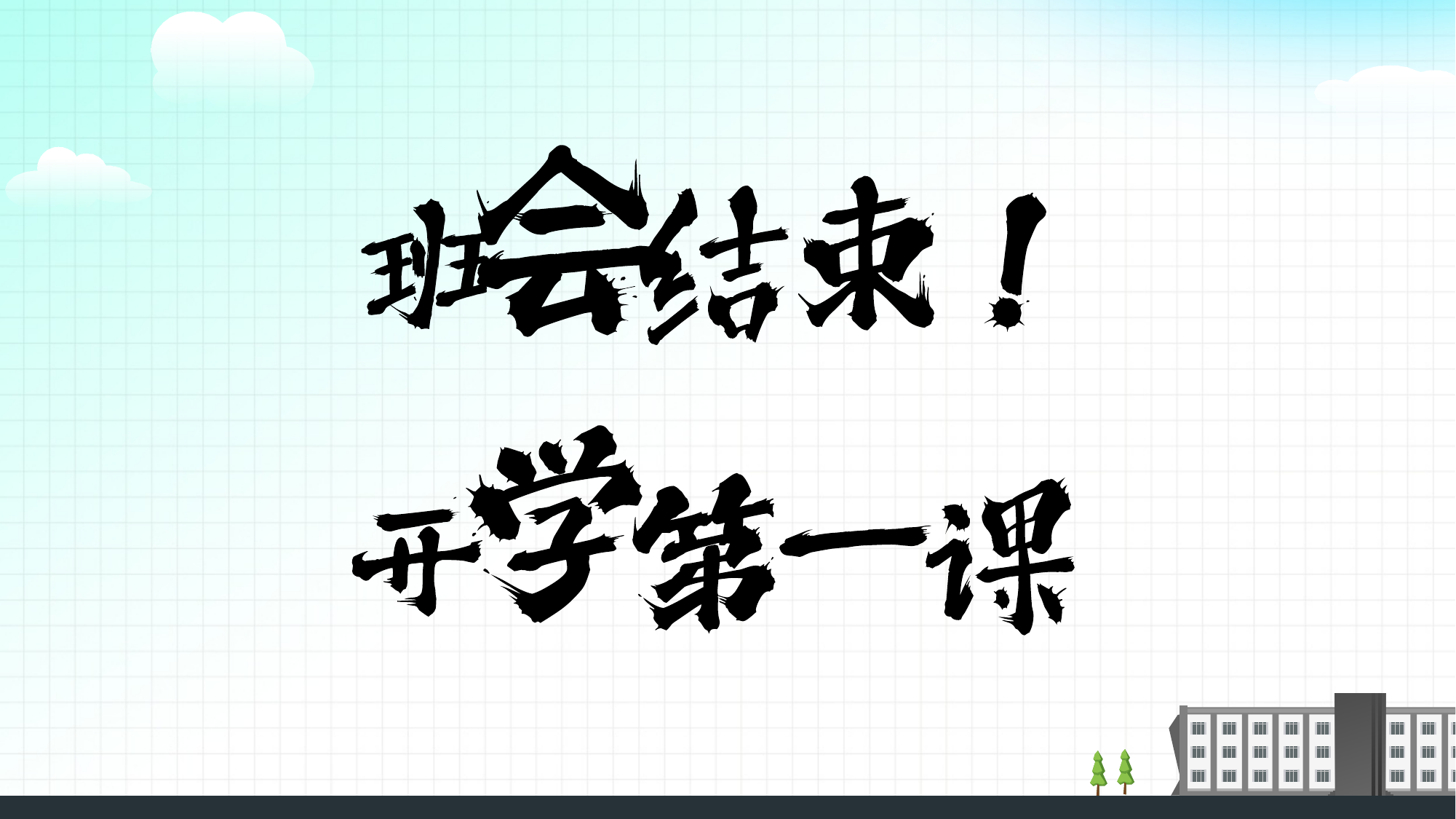

会
束
结

！
班

学
一

第
课
开